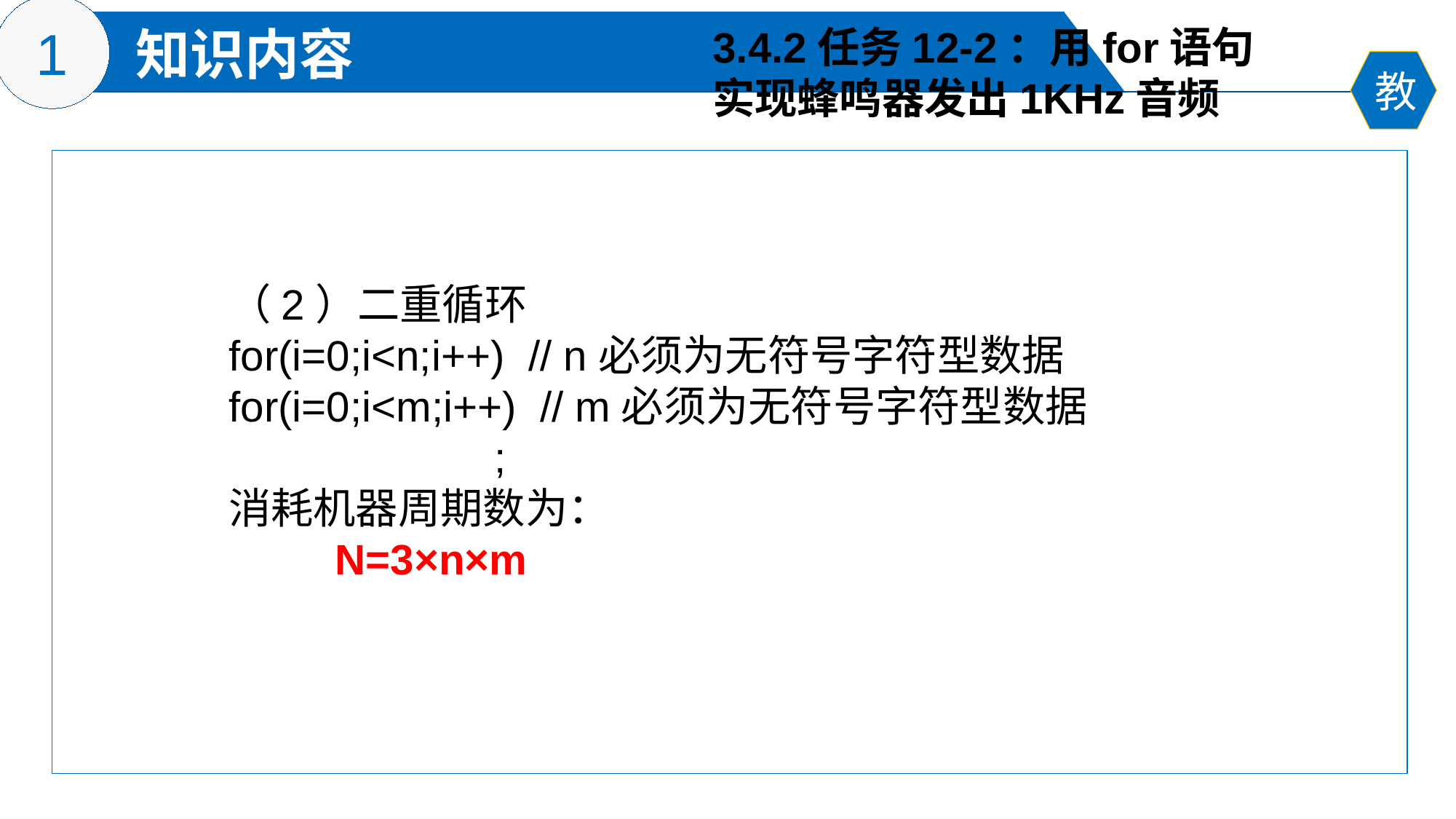

3.4.2任务12-2：用for语句
实现蜂鸣器发出1KHz音频
（2）二重循环
for(i=0;i<n;i++)  // n必须为无符号字符型数据
for(i=0;i<m;i++)  // m必须为无符号字符型数据
	  	    ;
消耗机器周期数为：
         N=3×n×m